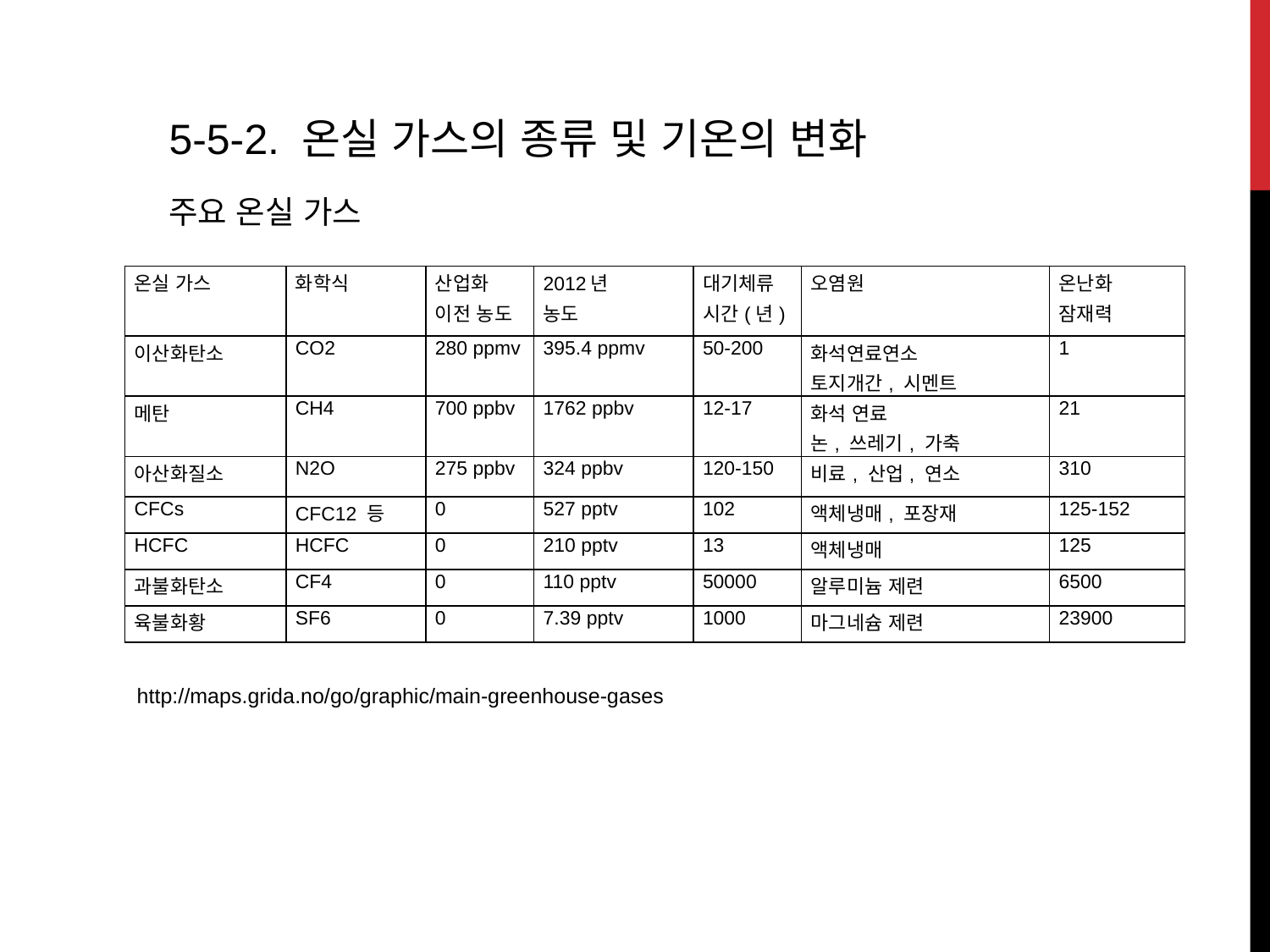

5-5-2. 온실 가스의 종류 및 기온의 변화
주요 온실 가스
| 온실 가스 | 화학식 | 산업화 이전 농도 | 2012년 농도 | 대기체류 시간(년) | 오염원 | 온난화 잠재력 |
| --- | --- | --- | --- | --- | --- | --- |
| 이산화탄소 | CO2 | 280 ppmv | 395.4 ppmv | 50-200 | 화석연료연소 토지개간, 시멘트 | 1 |
| 메탄 | CH4 | 700 ppbv | 1762 ppbv | 12-17 | 화석 연료 논, 쓰레기, 가축 | 21 |
| 아산화질소 | N2O | 275 ppbv | 324 ppbv | 120-150 | 비료, 산업, 연소 | 310 |
| CFCs | CFC12 등 | 0 | 527 pptv | 102 | 액체냉매, 포장재 | 125-152 |
| HCFC | HCFC | 0 | 210 pptv | 13 | 액체냉매 | 125 |
| 과불화탄소 | CF4 | 0 | 110 pptv | 50000 | 알루미늄 제련 | 6500 |
| 육불화황 | SF6 | 0 | 7.39 pptv | 1000 | 마그네슘 제련 | 23900 |
http://maps.grida.no/go/graphic/main-greenhouse-gases